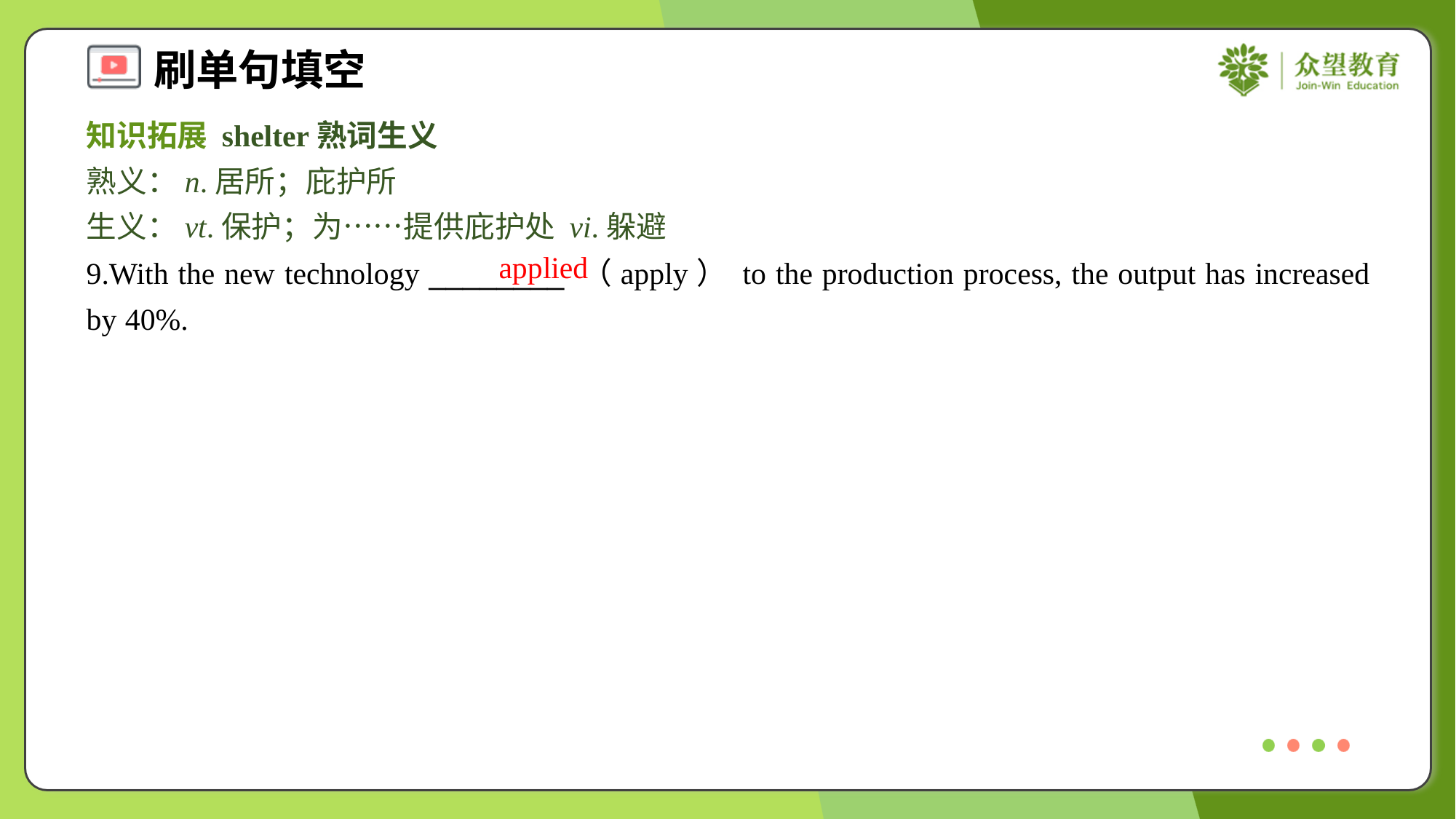

知识拓展 shelter熟词生义
熟义：n.居所；庇护所
生义：vt.保护；为……提供庇护处 vi.躲避
applied
9.With the new technology ________ （apply） to the production process, the output has increased by 40%.